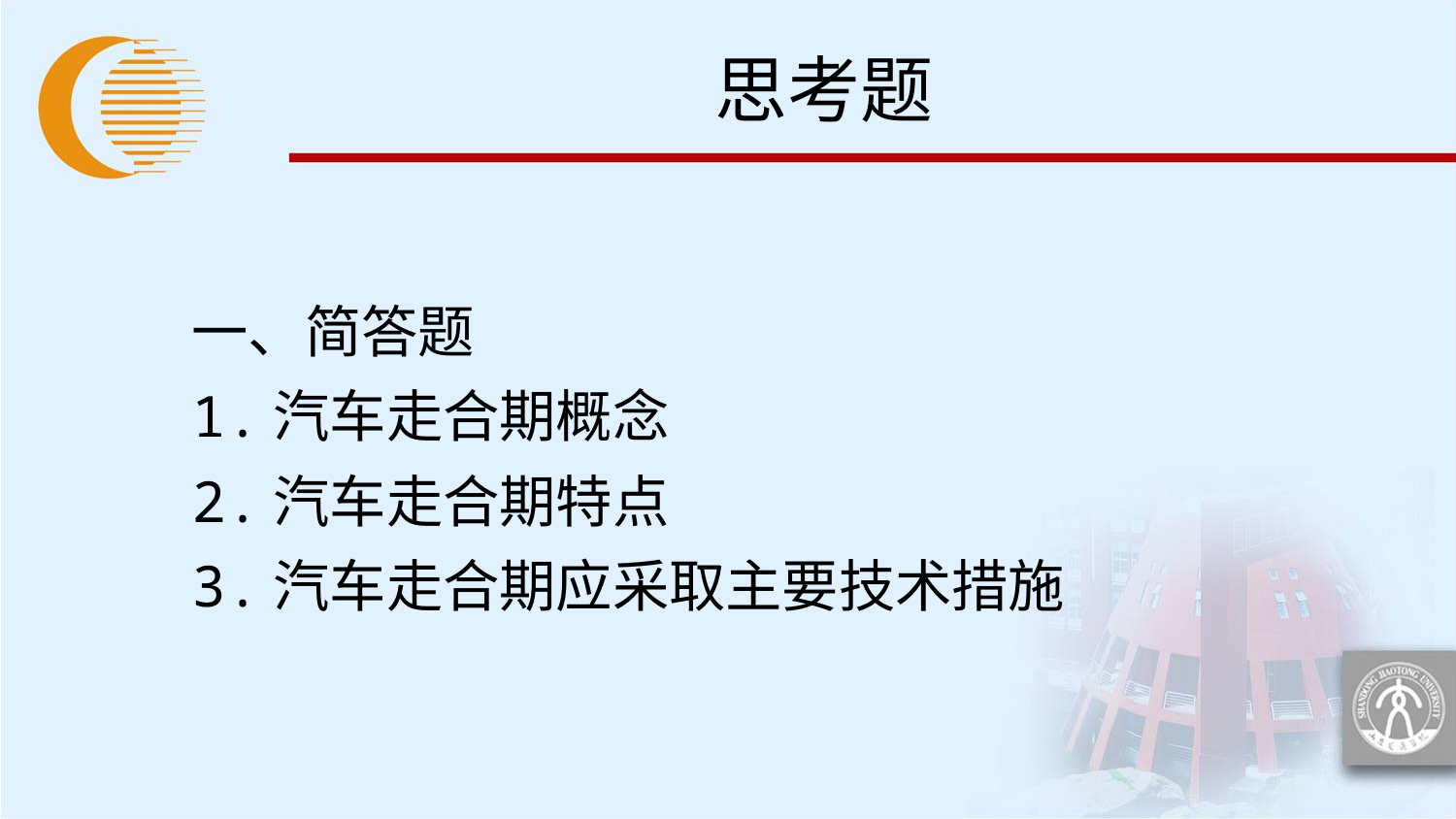

# 思考题
一、简答题
1.汽车走合期概念
2.汽车走合期特点
3.汽车走合期应采取主要技术措施